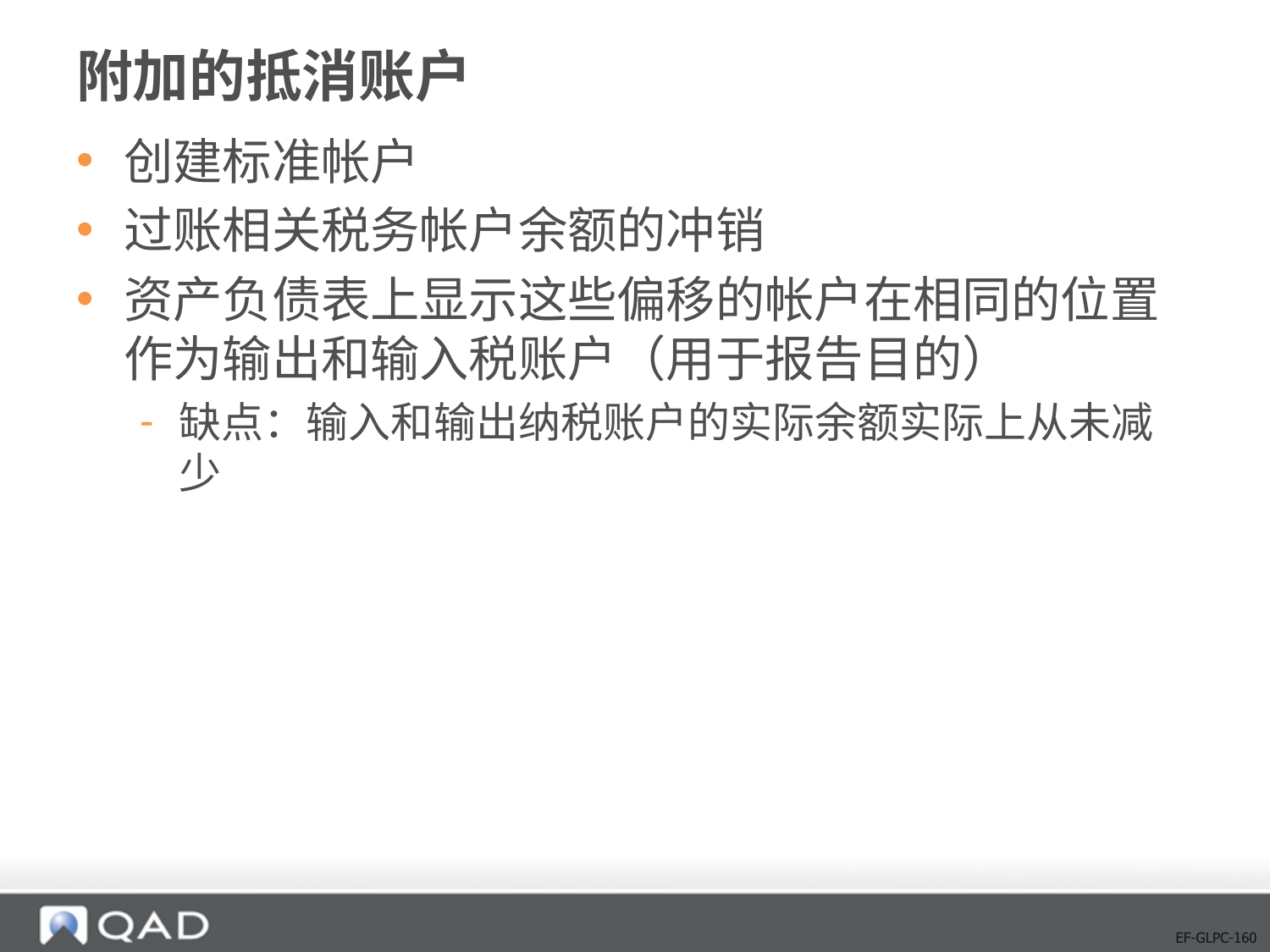

# 附加的抵消账户
创建标准帐户
过账相关税务帐户余额的冲销
资产负债表上显示这些偏移的帐户在相同的位置作为输出和输入税账户（用于报告目的）
缺点：输入和输出纳税账户的实际余额实际上从未减少
EF-GLPC-160